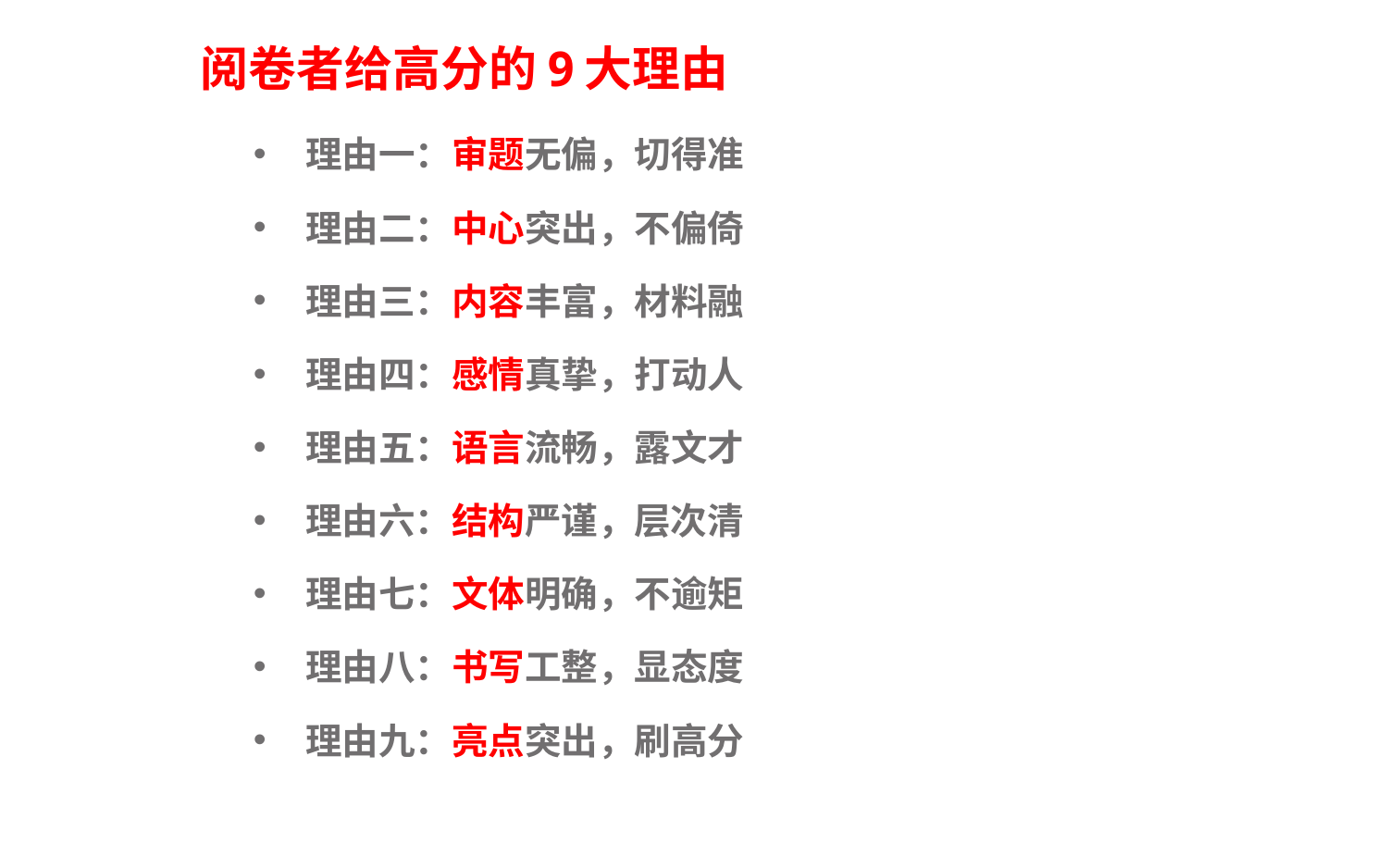

# 阅卷者给高分的9大理由
理由一：审题无偏，切得准
理由二：中心突出，不偏倚
理由三：内容丰富，材料融
理由四：感情真挚，打动人
理由五：语言流畅，露文才
理由六：结构严谨，层次清
理由七：文体明确，不逾矩
理由八：书写工整，显态度
理由九：亮点突出，刷高分